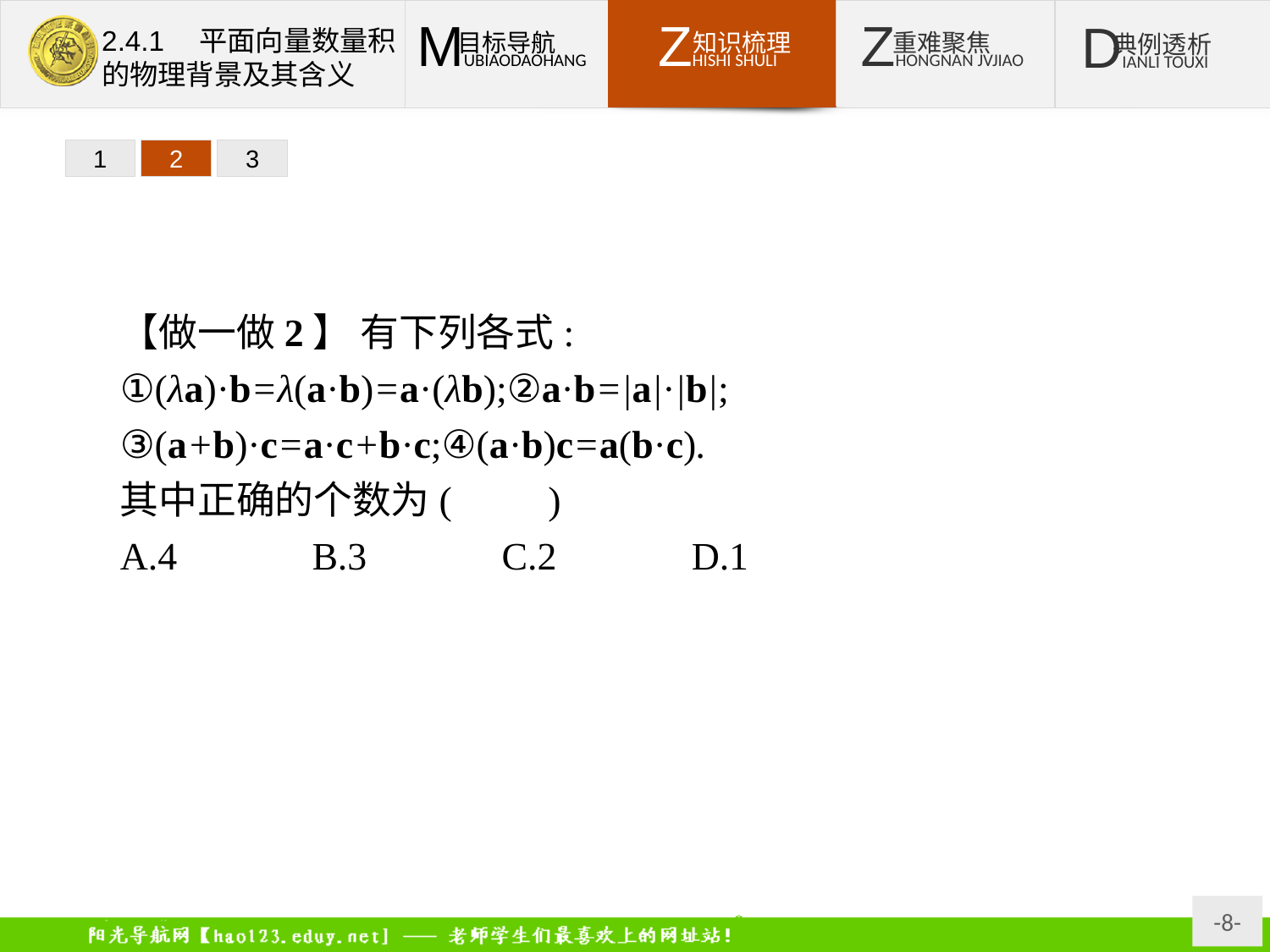

1
2
3
【做一做2】 有下列各式:
①(λa)·b=λ(a·b)=a·(λb);②a·b=|a|·|b|;
③(a+b)·c=a·c+b·c;④(a·b)c=a(b·c).
其中正确的个数为(　　)
A.4　　　B.3　　　C.2　　　D.1
解析:①③正确.
答案:C